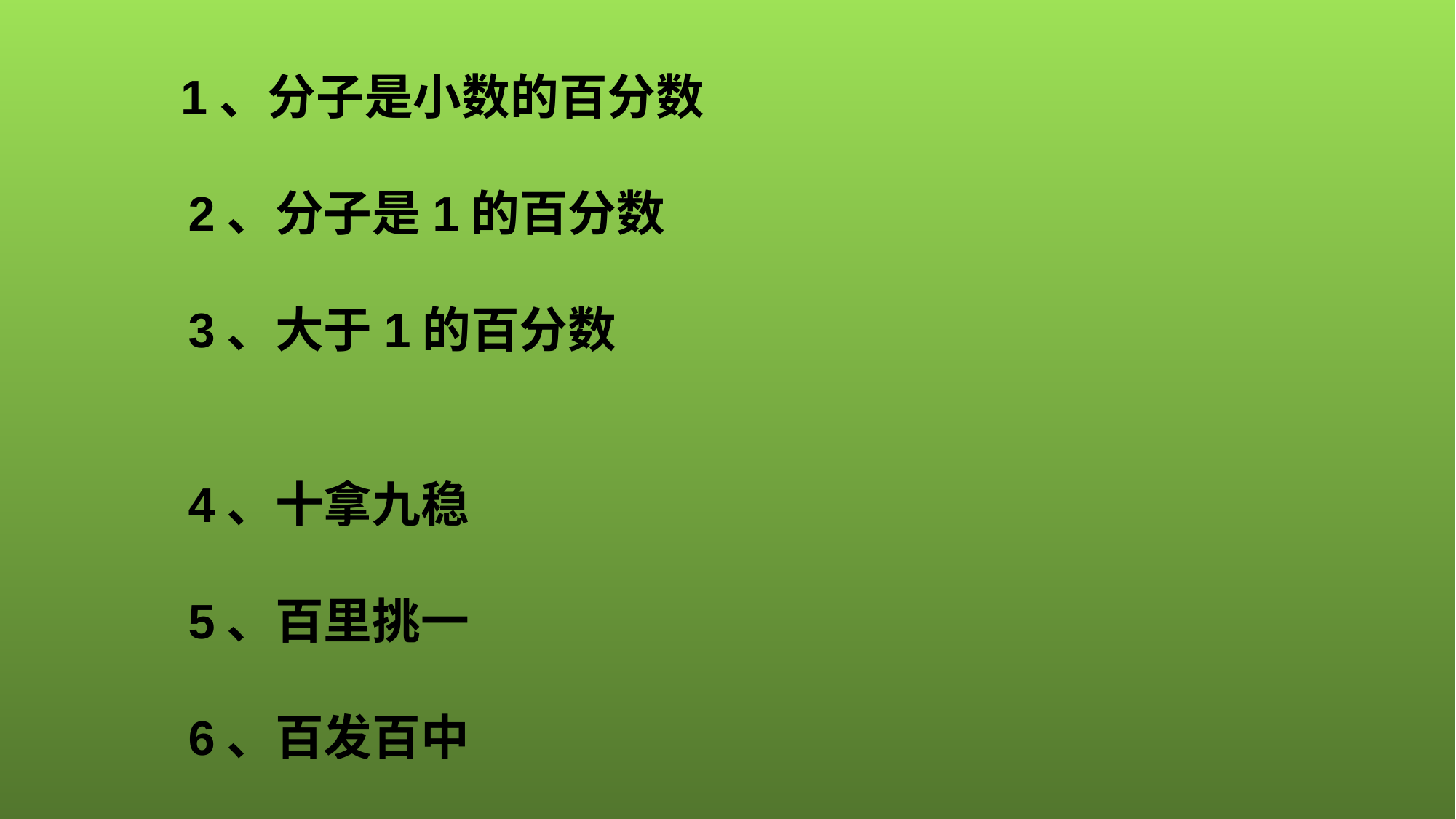

1、分子是小数的百分数

             2、分子是1的百分数

             3、大于1的百分数

             4、十拿九稳

             5、百里挑一

             6、百发百中